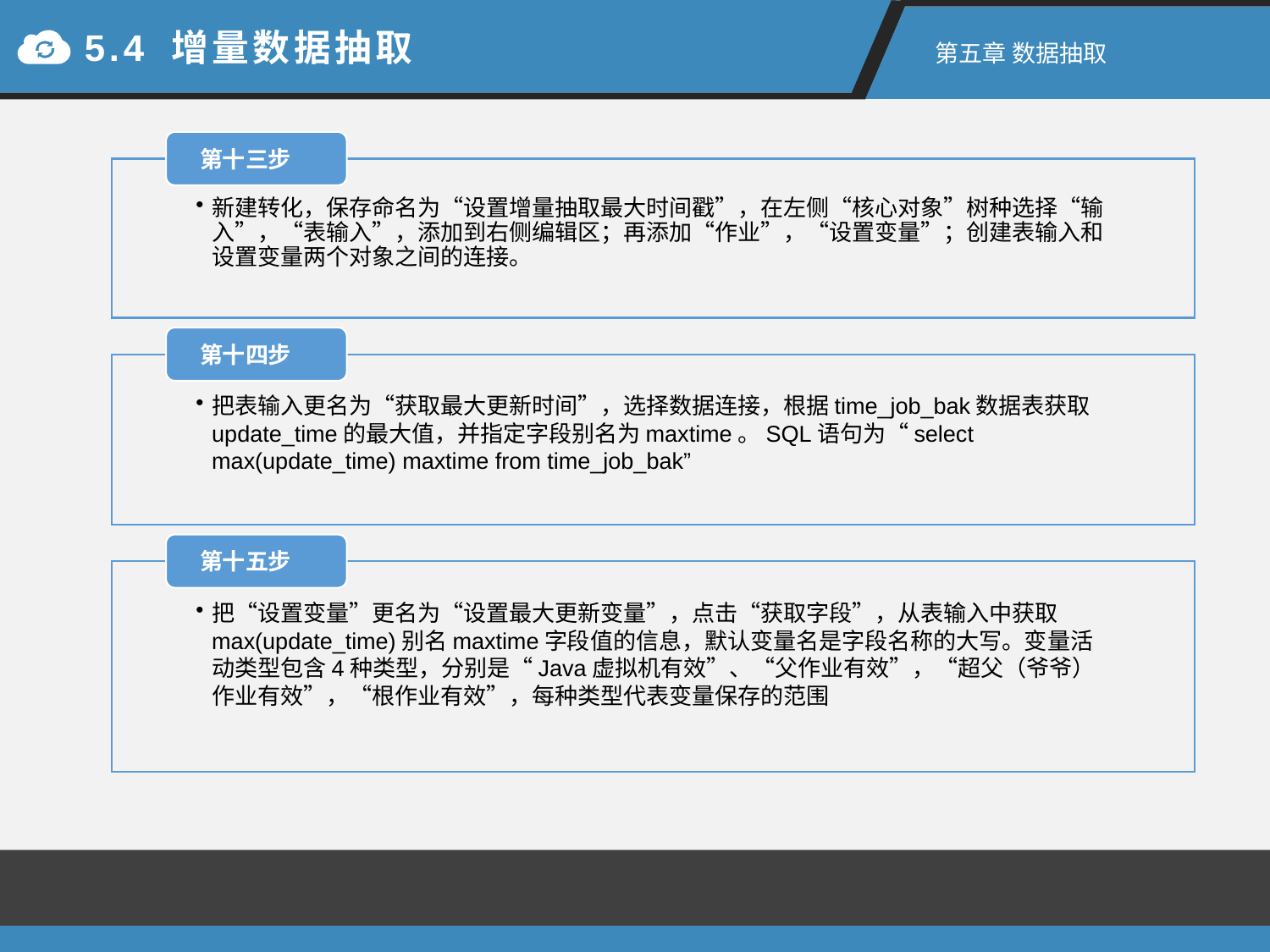

5.4 增量数据抽取

第五章 数据抽取

新建转化，保存命名为“设置增量抽取最大时间戳”，在左侧“核心对象”树种选择“输入”，“表输入”，添加到右侧编辑区；再添加“作业”，“设置变量”；创建表输入和设置变量两个对象之间的连接。
第十三步
把表输入更名为“获取最大更新时间”，选择数据连接，根据time_job_bak数据表获取update_time的最大值，并指定字段别名为maxtime。SQL语句为“select max(update_time) maxtime from time_job_bak”
第十四步
把“设置变量”更名为“设置最大更新变量”，点击“获取字段”，从表输入中获取max(update_time)别名maxtime字段值的信息，默认变量名是字段名称的大写。变量活动类型包含4种类型，分别是“Java虚拟机有效”、“父作业有效”，“超父（爷爷）作业有效”，“根作业有效”，每种类型代表变量保存的范围
第十五步